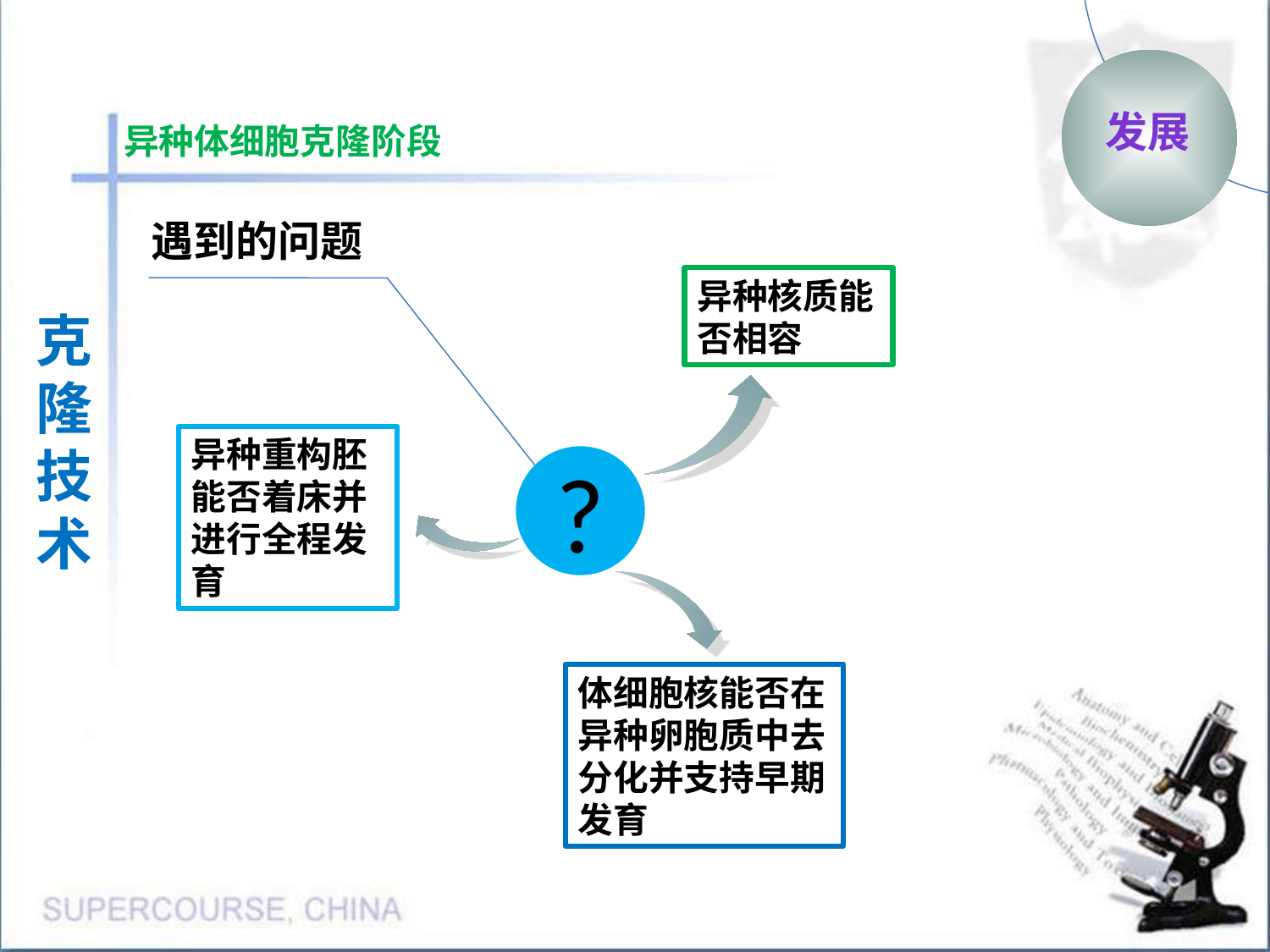

发展
异种体细胞克隆阶段
遇到的问题
异种核质能否相容
克隆
技术

异种重构胚能否着床并进行全程发育
?

体细胞核能否在异种卵胞质中去分化并支持早期发育